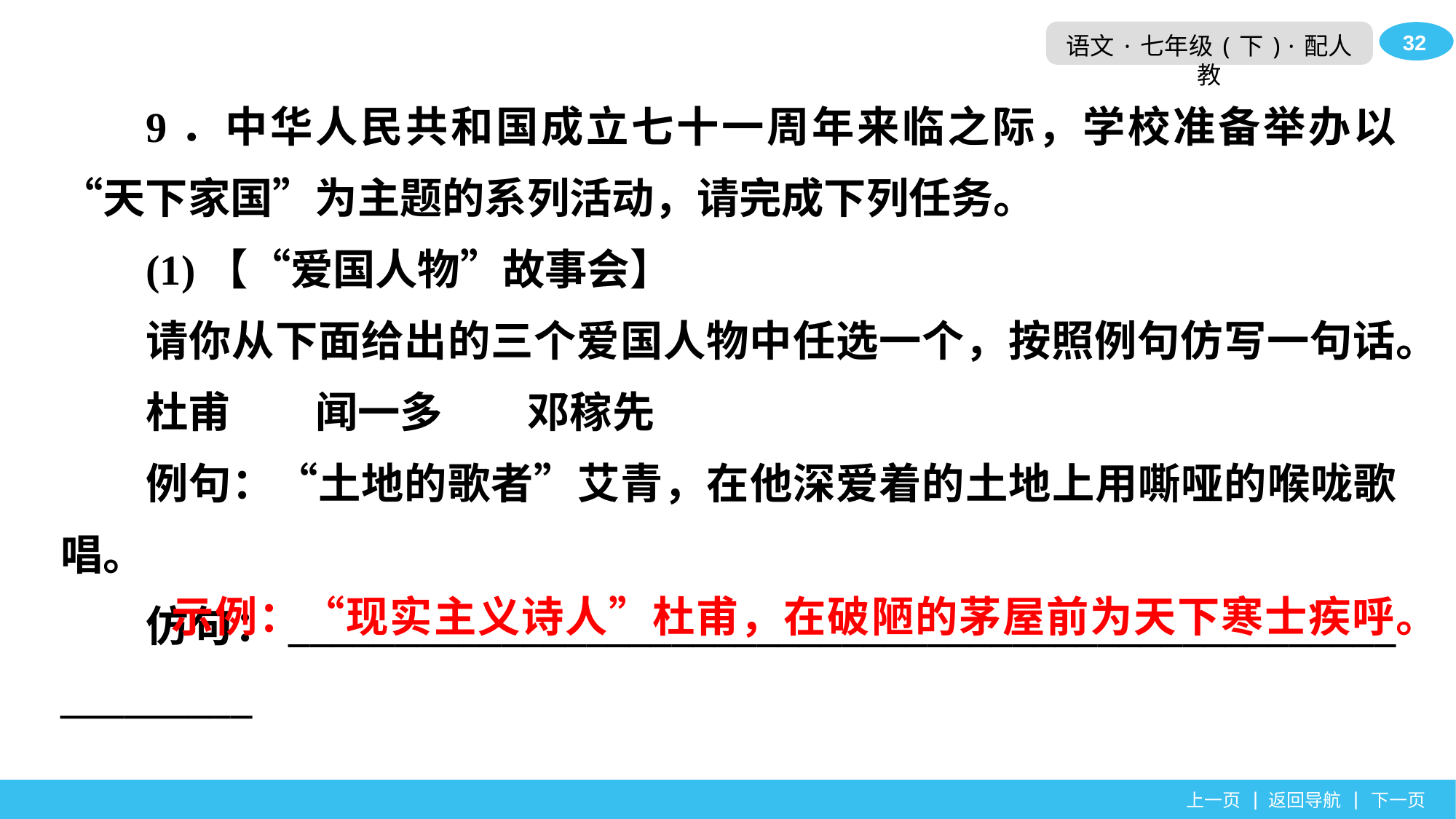

9．中华人民共和国成立七十一周年来临之际，学校准备举办以“天下家国”为主题的系列活动，请完成下列任务。
(1)【“爱国人物”故事会】
请你从下面给出的三个爱国人物中任选一个，按照例句仿写一句话。
杜甫　　闻一多　　邓稼先
例句：“土地的歌者”艾青，在他深爱着的土地上用嘶哑的喉咙歌唱。
仿句：____________________________________________________ _________

	示例：“现实主义诗人”杜甫，在破陋的茅屋前为天下寒士疾呼。